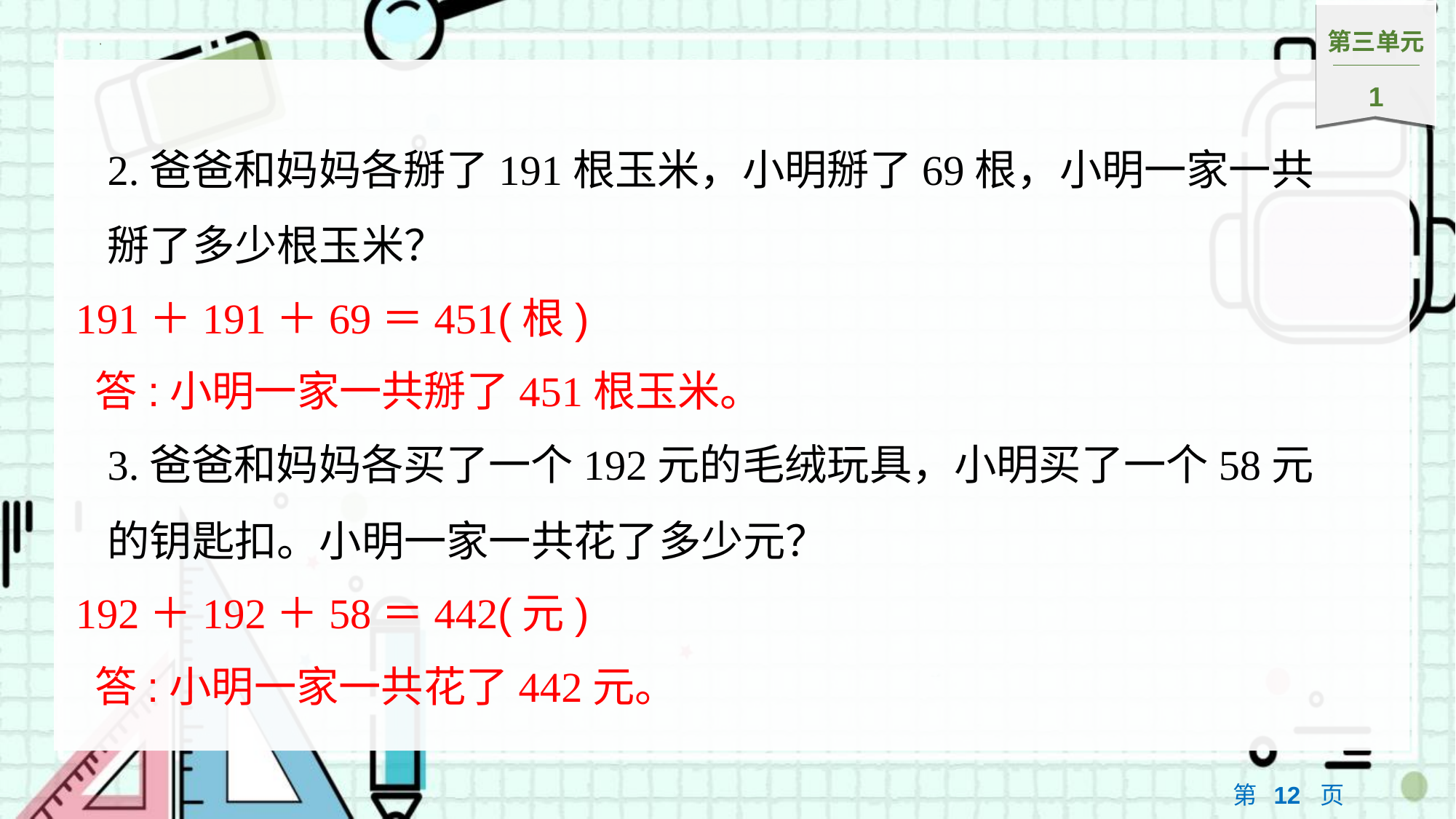

2.爸爸和妈妈各掰了191根玉米，小明掰了69根，小明一家一共掰了多少根玉米？
191＋191＋69＝451(根)
答:小明一家一共掰了451根玉米。
3.爸爸和妈妈各买了一个192元的毛绒玩具，小明买了一个58元的钥匙扣。小明一家一共花了多少元？
192＋192＋58＝442(元)
答:小明一家一共花了442元。